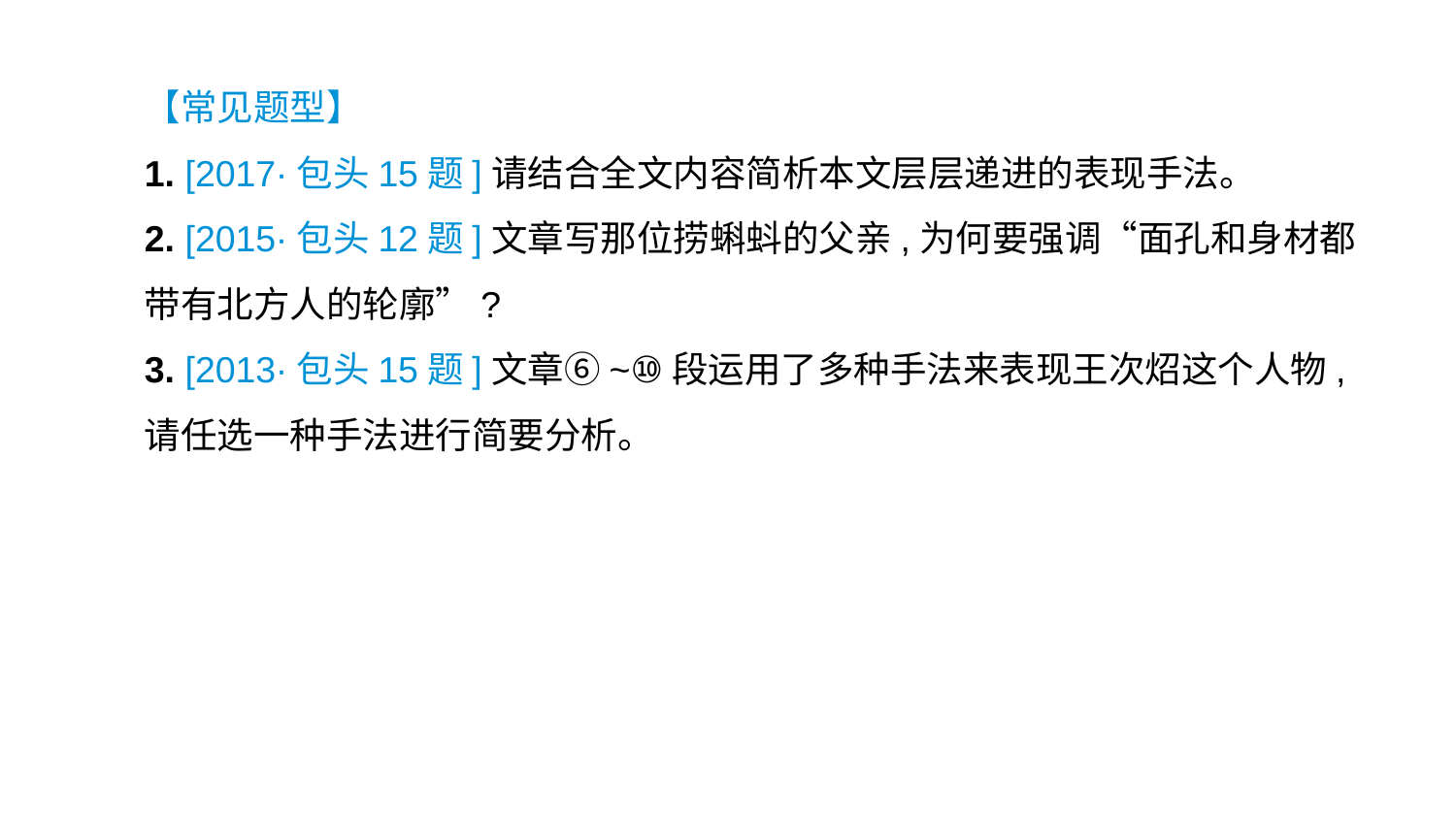

【常见题型】
1. [2017·包头15题]请结合全文内容简析本文层层递进的表现手法。
2. [2015·包头12题]文章写那位捞蝌蚪的父亲,为何要强调“面孔和身材都带有北方人的轮廓”?
3. [2013·包头15题]文章⑥~⑩段运用了多种手法来表现王次炤这个人物,请任选一种手法进行简要分析。